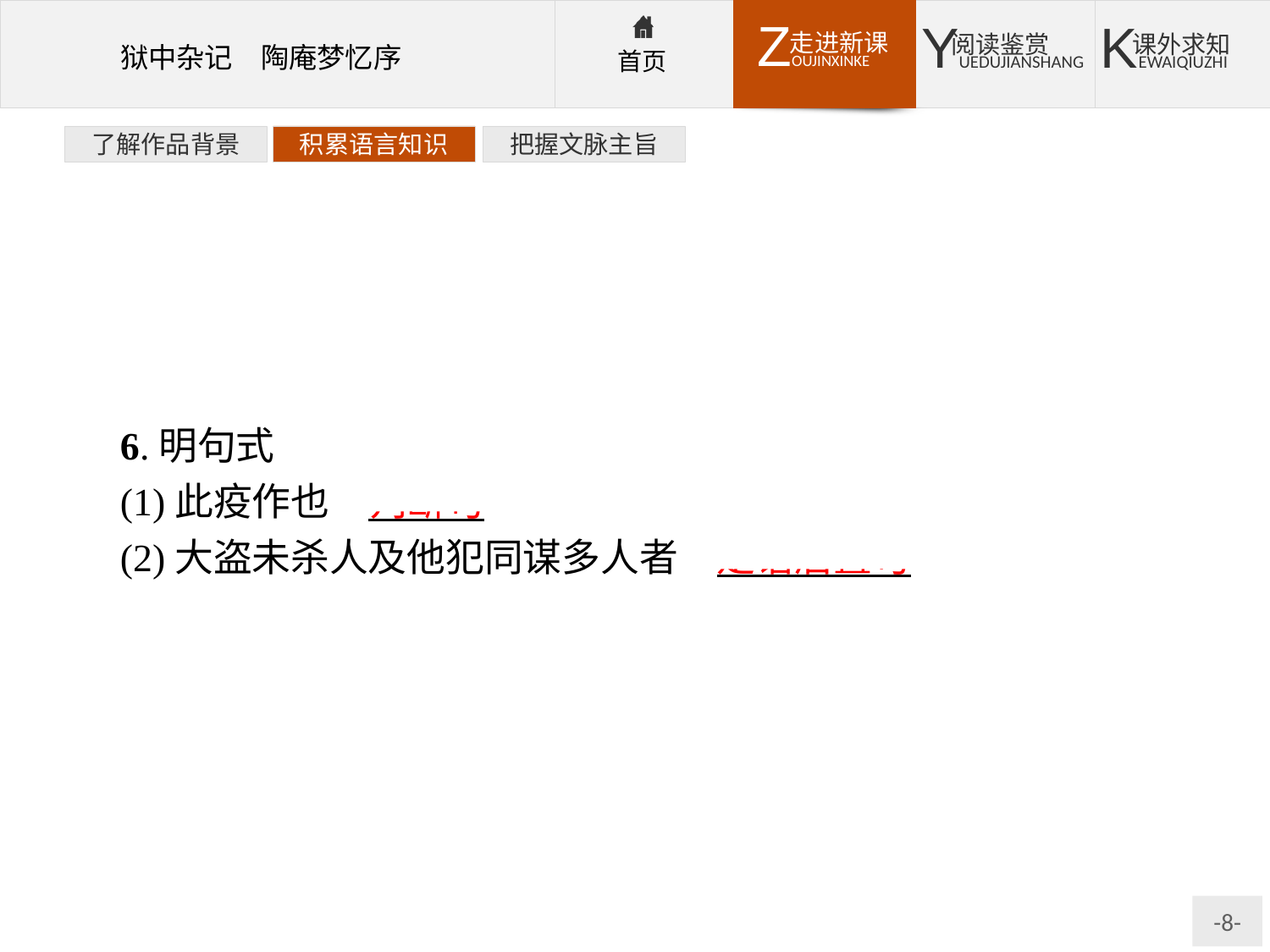

了解作品背景
积累语言知识
把握文脉主旨
6.明句式
(1)此疫作也　判断句
(2)大盗未杀人及他犯同谋多人者　定语后置句